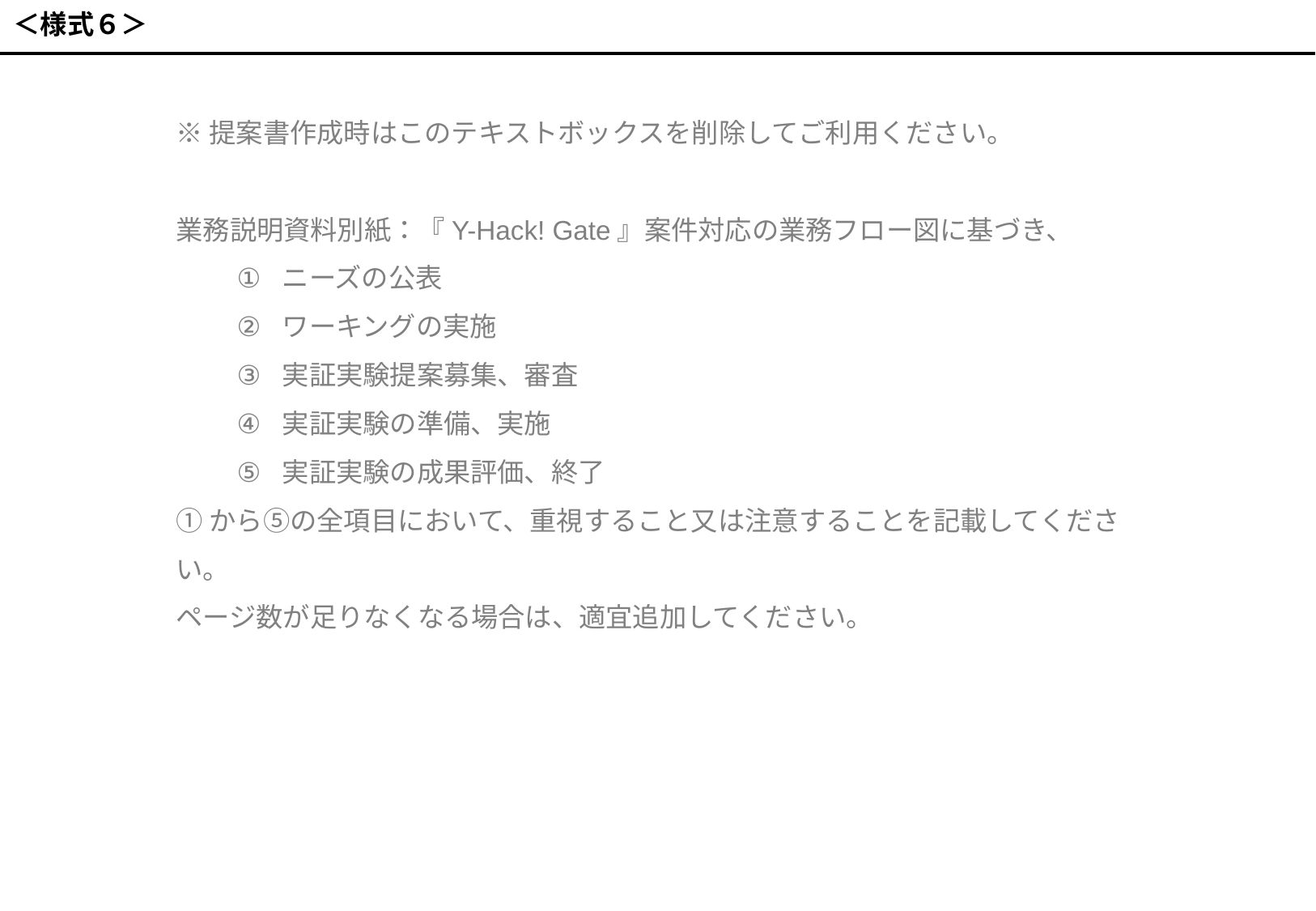

＜様式６＞
※提案書作成時はこのテキストボックスを削除してご利用ください。

業務説明資料別紙：『Y-Hack! Gate』案件対応の業務フロー図に基づき、
ニーズの公表
ワーキングの実施
実証実験提案募集、審査
実証実験の準備、実施
実証実験の成果評価、終了
①から⑤の全項目において、重視すること又は注意することを記載してください。
ページ数が足りなくなる場合は、適宜追加してください。